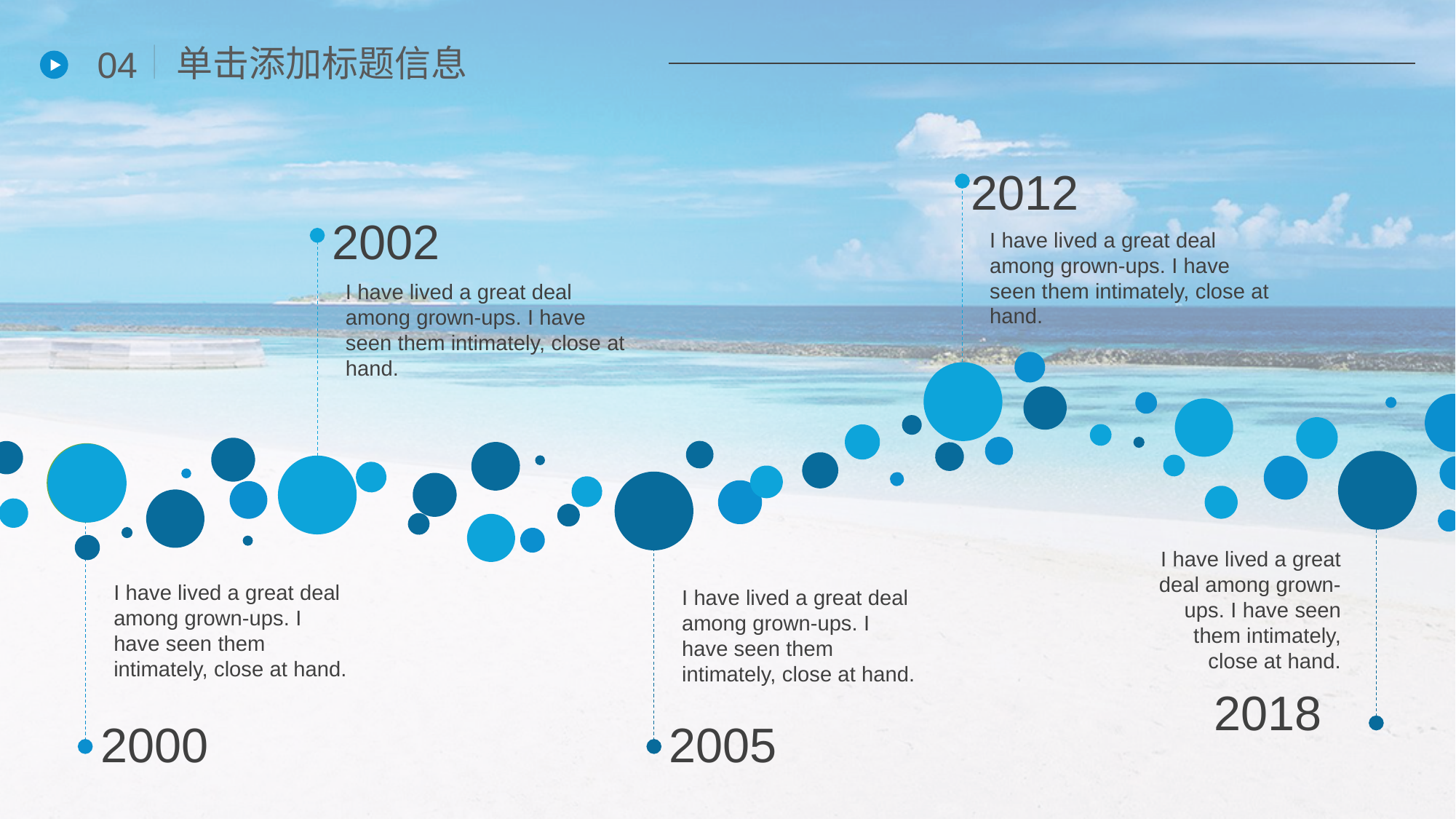

单击添加标题信息
04

2012
I have lived a great deal among grown-ups. I have seen them intimately, close at hand.
2002
I have lived a great deal among grown-ups. I have seen them intimately, close at hand.

I have lived a great deal among grown-ups. I have seen them intimately, close at hand.
2018
I have lived a great deal among grown-ups. I have seen them intimately, close at hand.
2000
I have lived a great deal among grown-ups. I have seen them intimately, close at hand.
2005